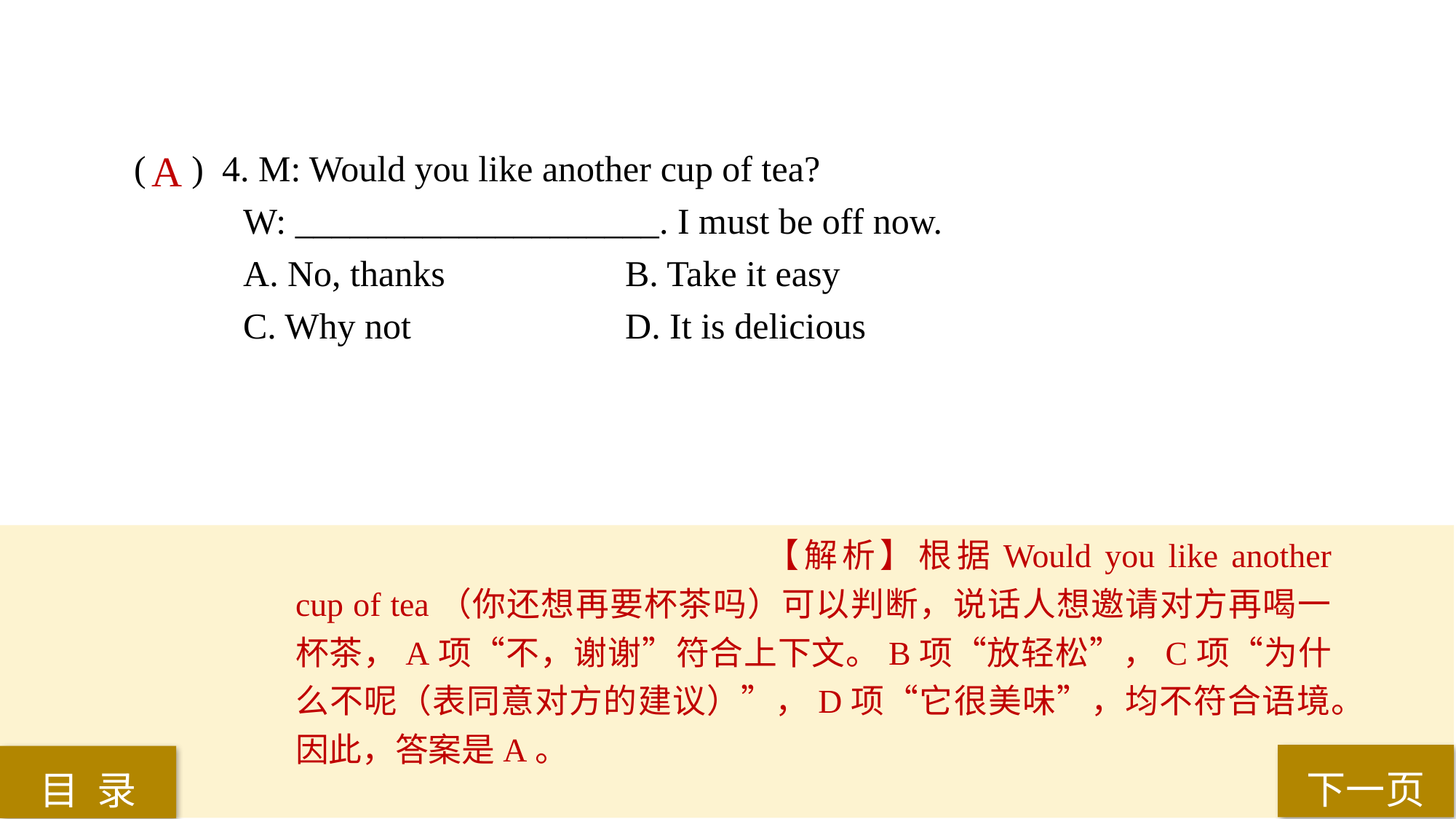

(     )  4. M: Would you like another cup of tea?
W: ____________________. I must be off now.
A. No, thanks 		B. Take it easy
C. Why not 		D. It is delicious
A
【解析】根据Would you like another cup of tea（你还想再要杯茶吗）可以判断，说话人想邀请对方再喝一杯茶，A项“不，谢谢”符合上下文。B项“放轻松”，C项“为什么不呢（表同意对方的建议）”，D项“它很美味”，均不符合语境。因此，答案是A。